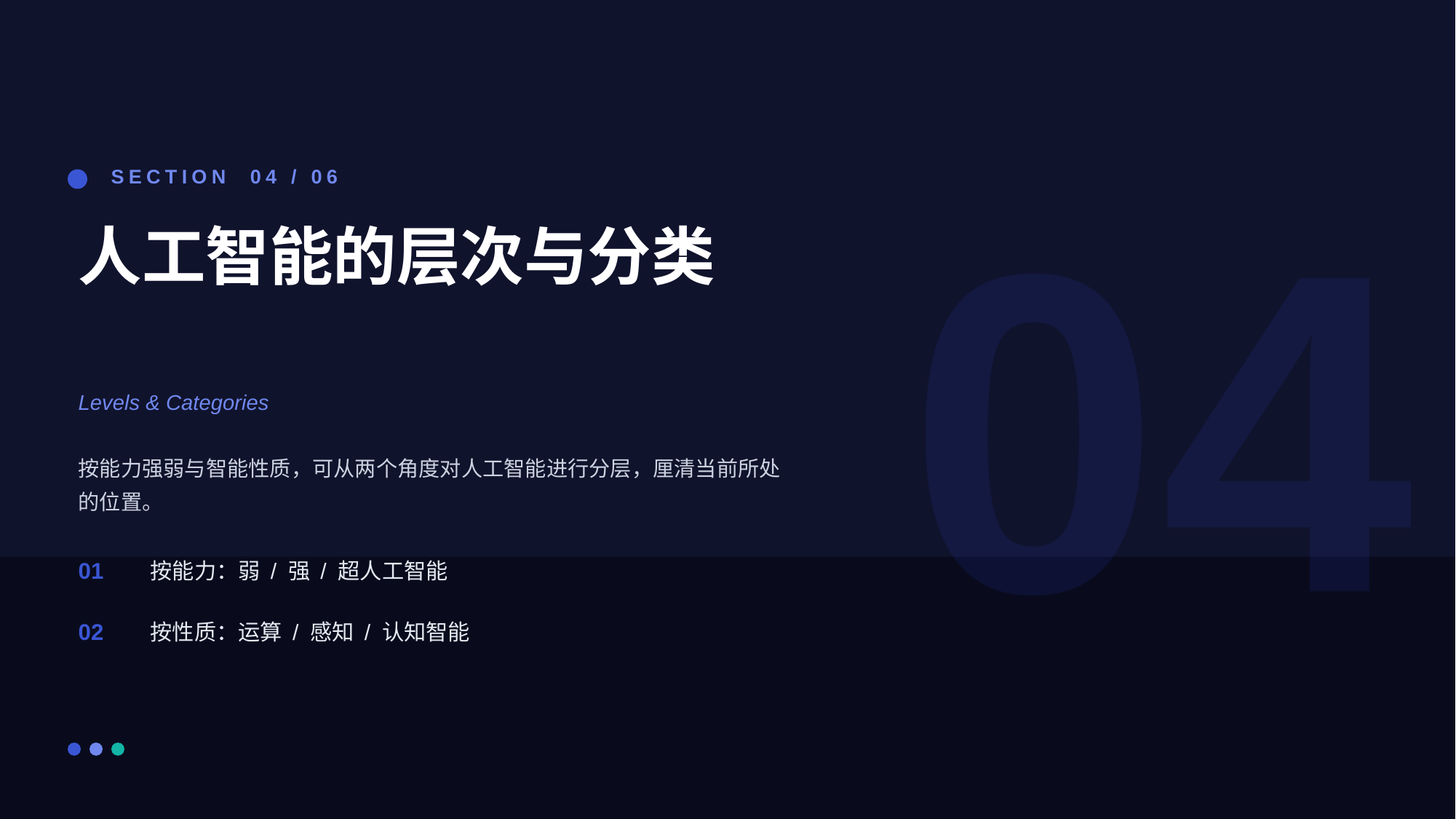

04
SECTION  04 / 06

人工智能的层次与分类
Levels & Categories
按能力强弱与智能性质，可从两个角度对人工智能进行分层，厘清当前所处的位置。
01
按能力：弱 / 强 / 超人工智能

02
按性质：运算 / 感知 / 认知智能